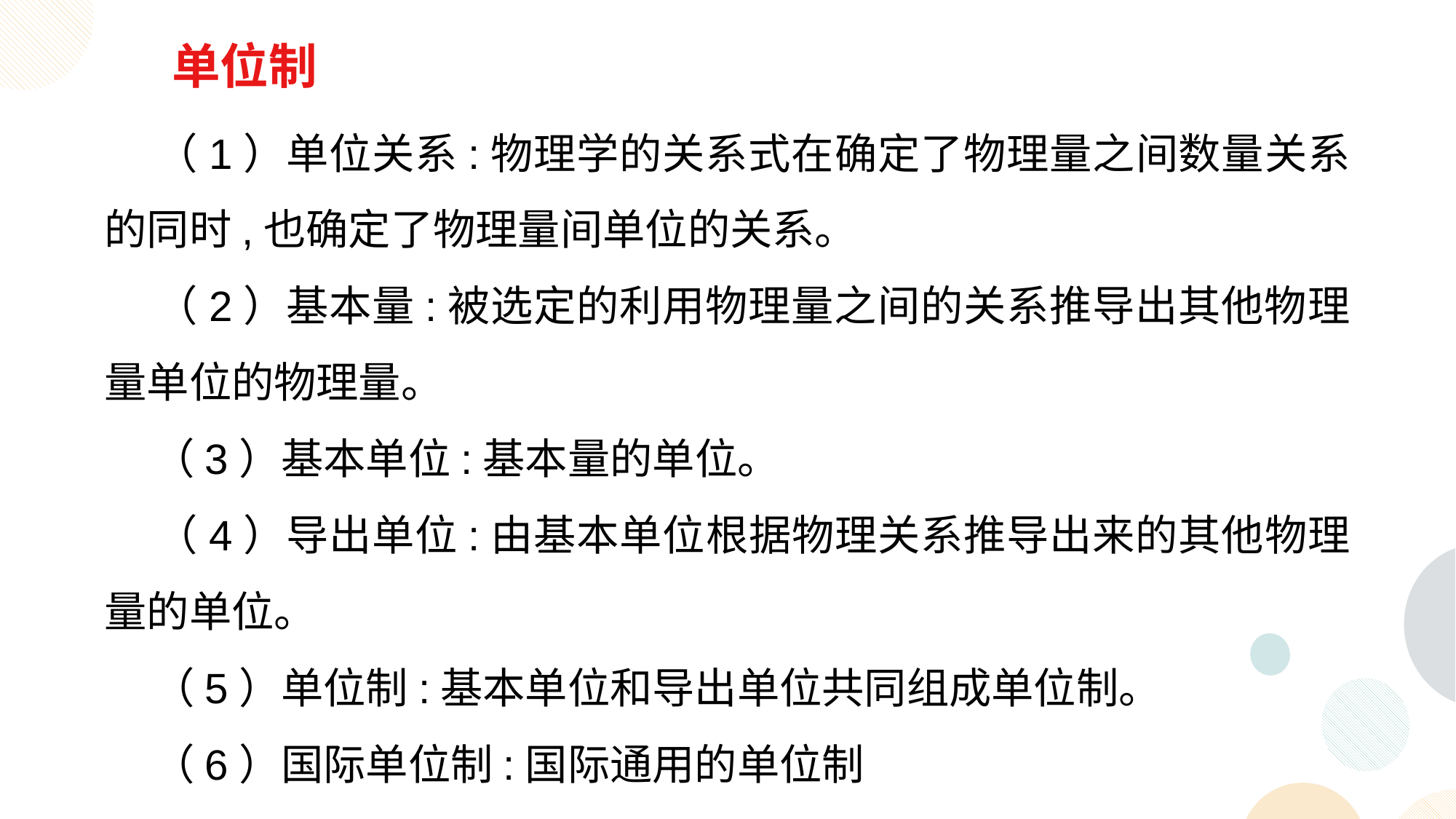

单位制

    （1）单位关系:物理学的关系式在确定了物理量之间数量关系的同时,也确定了物理量间单位的关系。
    （2）基本量:被选定的利用物理量之间的关系推导出其他物理量单位的物理量。
    （3）基本单位:基本量的单位。
    （4）导出单位:由基本单位根据物理关系推导出来的其他物理量的单位。
    （5）单位制:基本单位和导出单位共同组成单位制。
    （6）国际单位制:国际通用的单位制